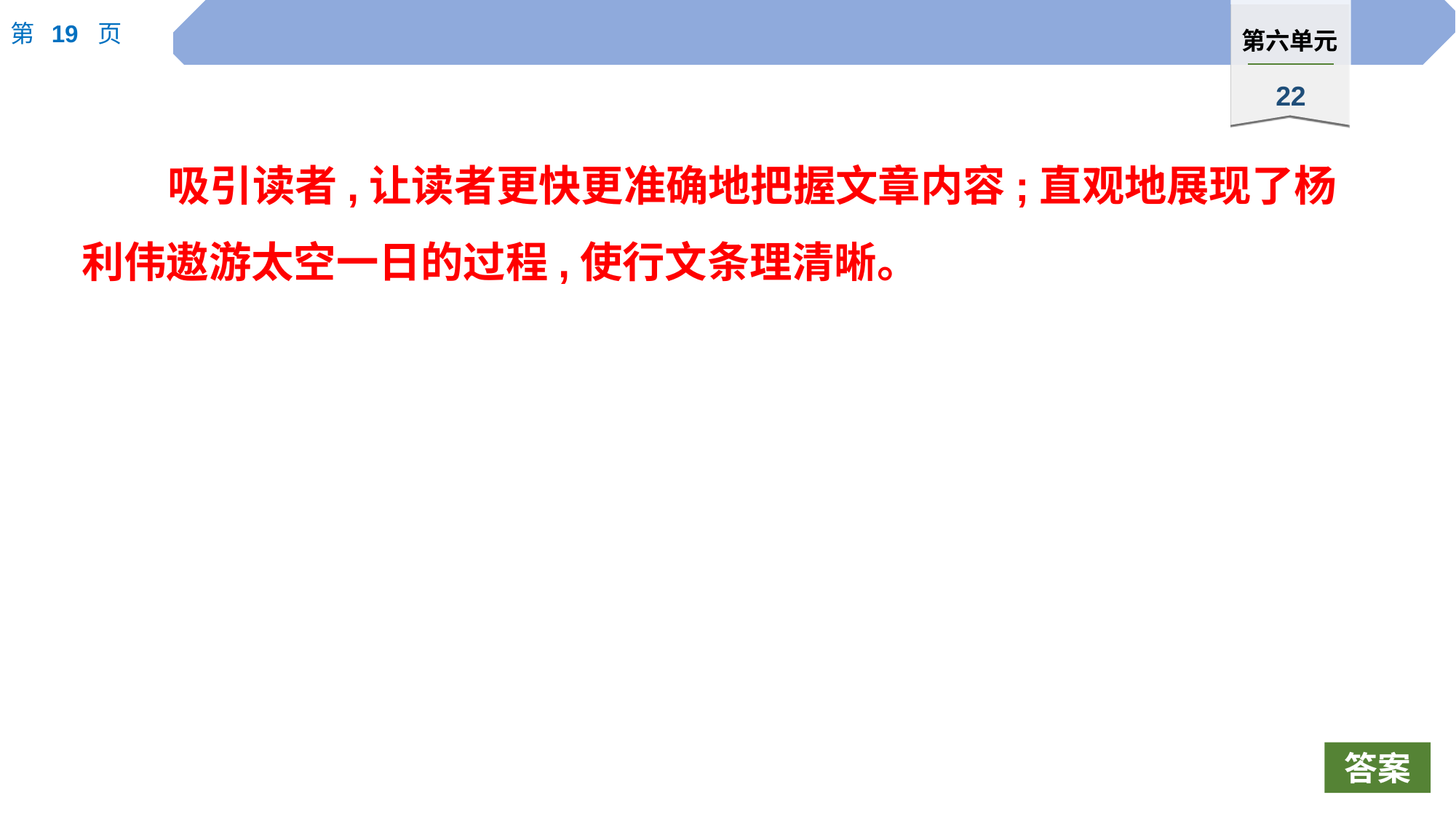

吸引读者,让读者更快更准确地把握文章内容;直观地展现了杨利伟遨游太空一日的过程,使行文条理清晰。
答案